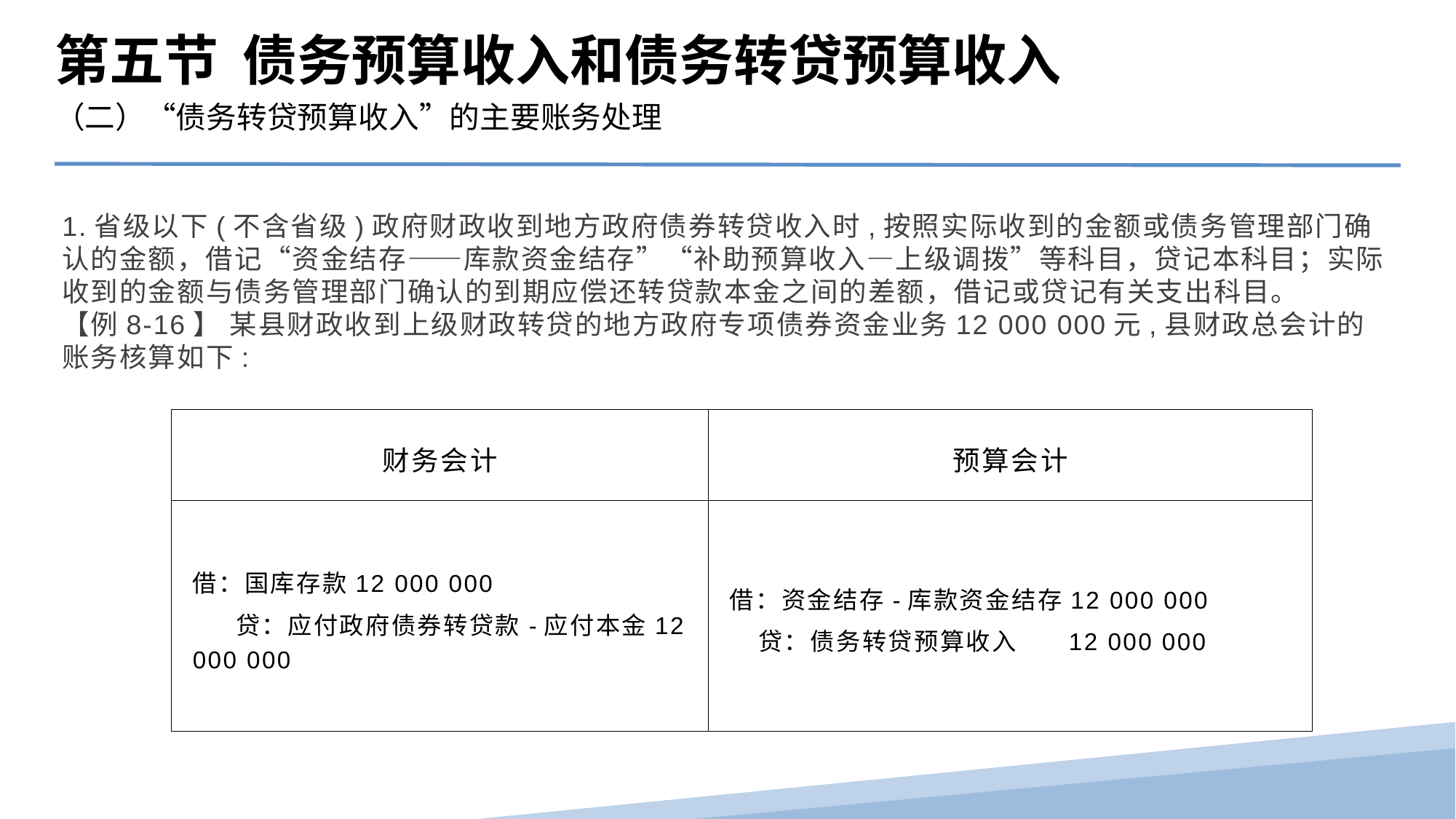

第五节  债务预算收入和债务转贷预算收入
（二）“债务转贷预算收入”的主要账务处理
1.省级以下(不含省级)政府财政收到地方政府债券转贷收入时,按照实际收到的金额或债务管理部门确认的金额，借记“资金结存――库款资金结存”“补助预算收入—上级调拨”等科目，贷记本科目；实际收到的金额与债务管理部门确认的到期应偿还转贷款本金之间的差额，借记或贷记有关支出科目。
【例8-16】 某县财政收到上级财政转贷的地方政府专项债券资金业务12 000 000元,县财政总会计的账务核算如下:

| 财务会计 | 预算会计 |
| --- | --- |
| 借：国库存款12 000 000 贷：应付政府债券转贷款-应付本金12 000 000 | 借：资金结存-库款资金结存12 000 000 贷：债务转贷预算收入 12 000 000 |